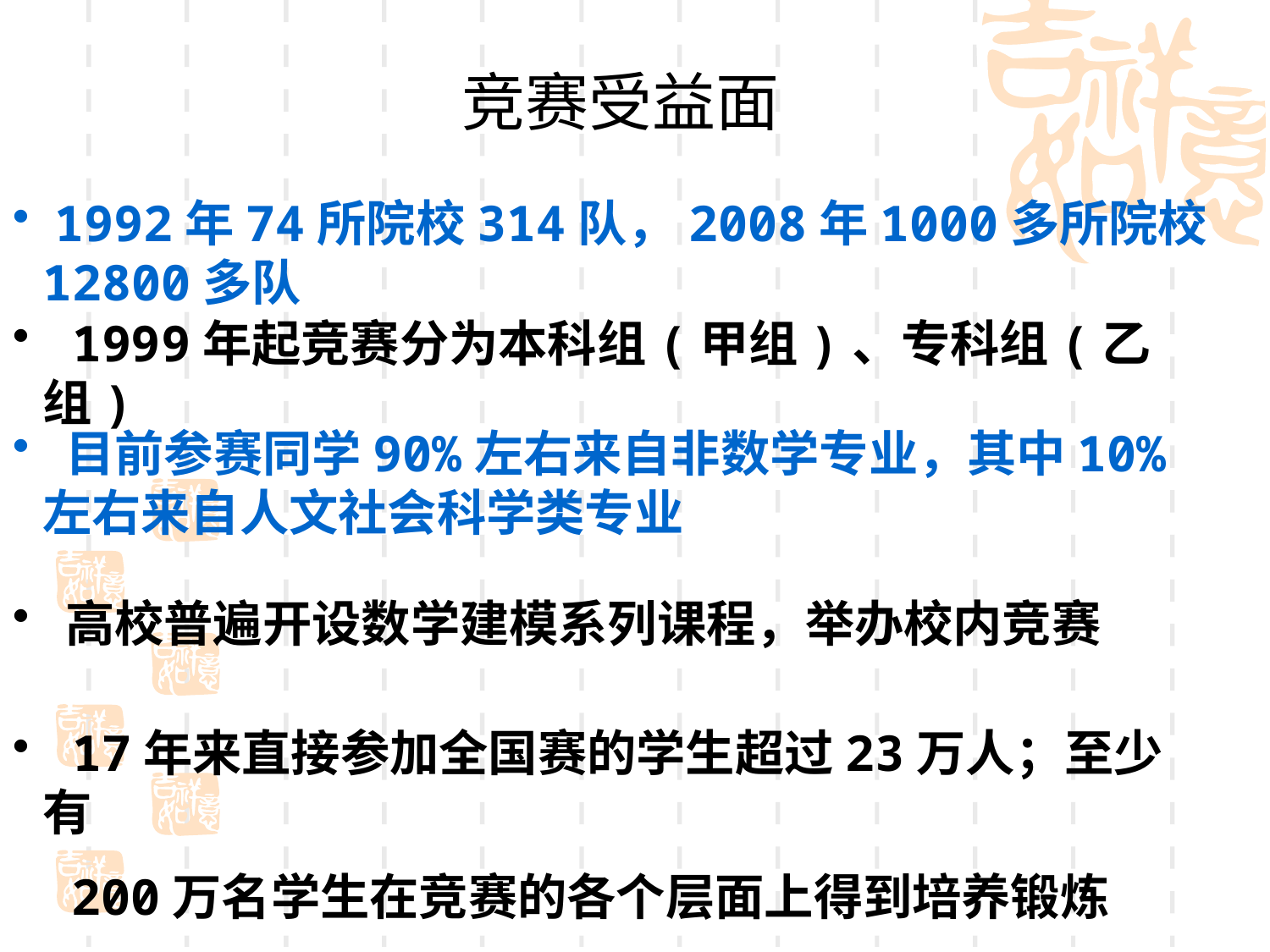

竞赛受益面
 1992年74所院校314队，2008年1000多所院校12800多队
 1999年起竞赛分为本科组(甲组)、专科组(乙组)
 目前参赛同学90%左右来自非数学专业，其中10%左右来自人文社会科学类专业
 高校普遍开设数学建模系列课程，举办校内竞赛
 17年来直接参加全国赛的学生超过23万人；至少有
  200万名学生在竞赛的各个层面上得到培养锻炼